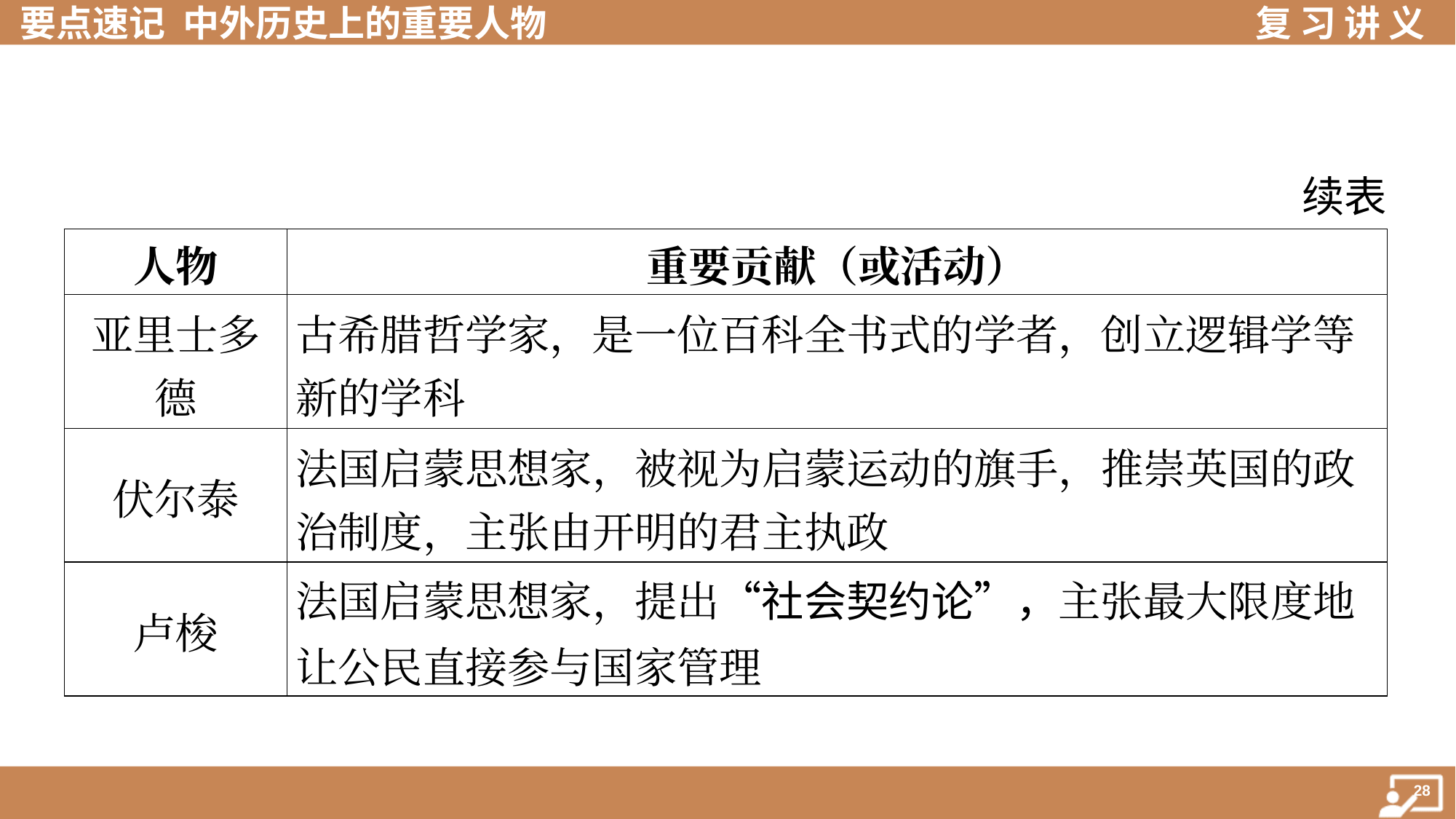

续表
| 人物 | 重要贡献（或活动） |
| --- | --- |
| 亚里士多 德 | 古希腊哲学家，是一位百科全书式的学者，创立逻辑学等 新的学科 |
| 伏尔泰 | 法国启蒙思想家，被视为启蒙运动的旗手，推崇英国的政 治制度，主张由开明的君主执政 |
| 卢梭 | 法国启蒙思想家，提出“社会契约论”，主张最大限度地让公民直接参与国家管理 |